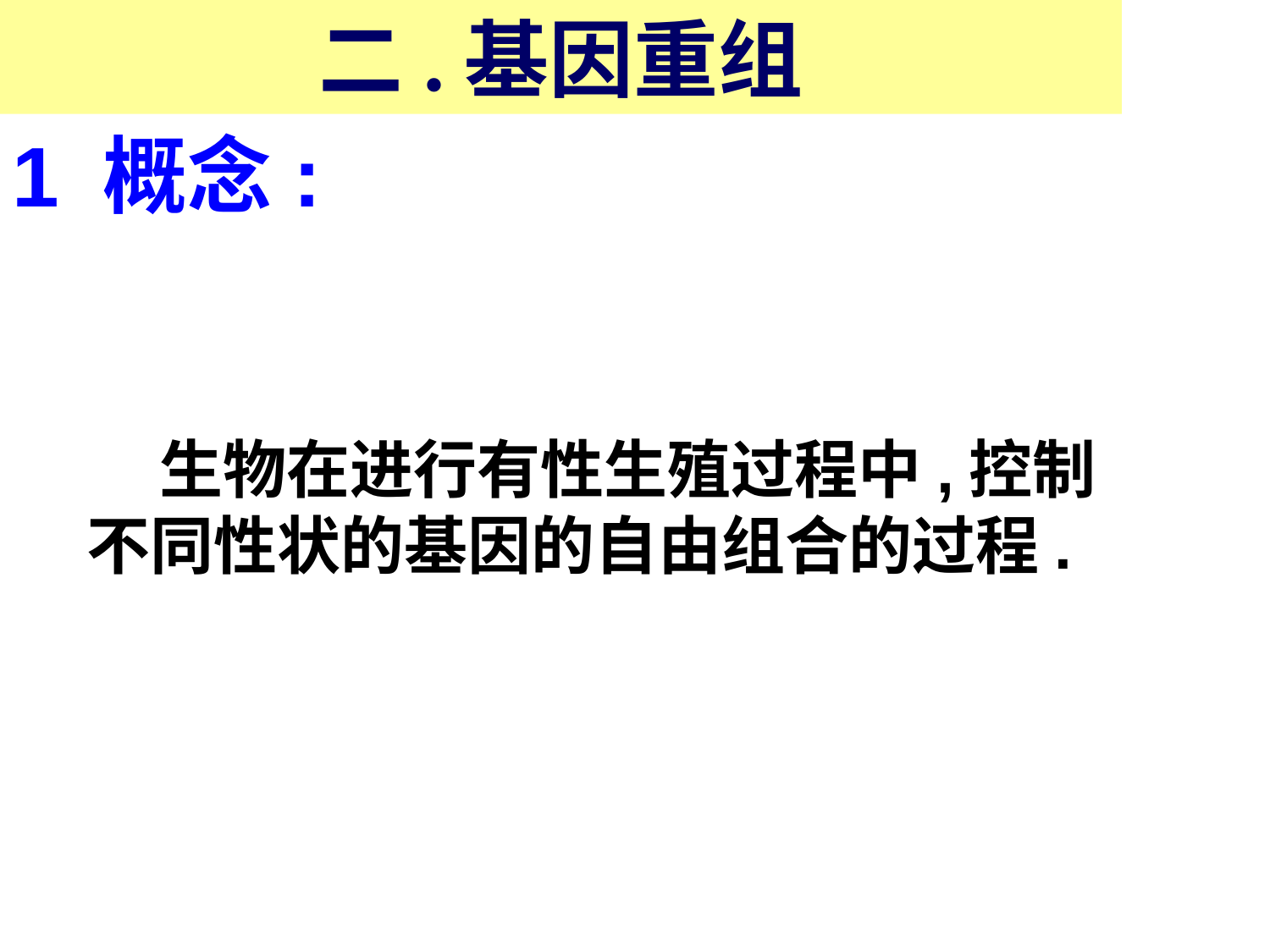

二.基因重组
1 概念:
    生物在进行有性生殖过程中,控制不同性状的基因的自由组合的过程.